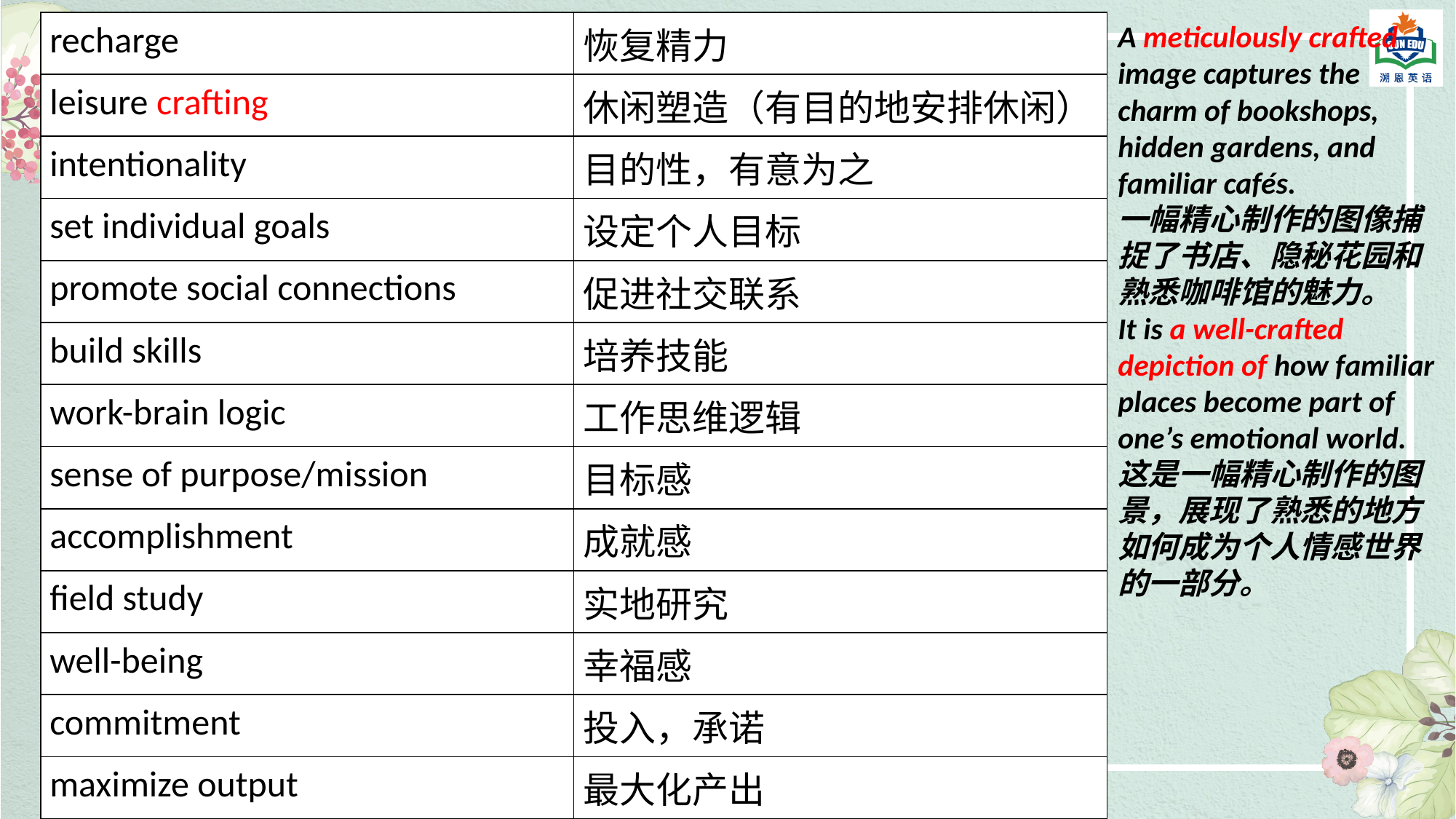

| recharge | 恢复精力 |
| --- | --- |
| leisure crafting | 休闲塑造（有目的地安排休闲） |
| intentionality | 目的性，有意为之 |
| set individual goals | 设定个人目标 |
| promote social connections | 促进社交联系 |
| build skills | 培养技能 |
| work-brain logic | 工作思维逻辑 |
| sense of purpose/mission | 目标感 |
| accomplishment | 成就感 |
| field study | 实地研究 |
| well-being | 幸福感 |
| commitment | 投入，承诺 |
| maximize output | 最大化产出 |
| diversion | 分心物，转移注意力的东西 |
| off-hours | 非工作时间 |
A meticulously crafted image captures the charm of bookshops, hidden gardens, and familiar cafés.
一幅精心制作的图像捕捉了书店、隐秘花园和熟悉咖啡馆的魅力。
It is a well-crafted depiction of how familiar places become part of one’s emotional world.
这是一幅精心制作的图景，展现了熟悉的地方如何成为个人情感世界的一部分。